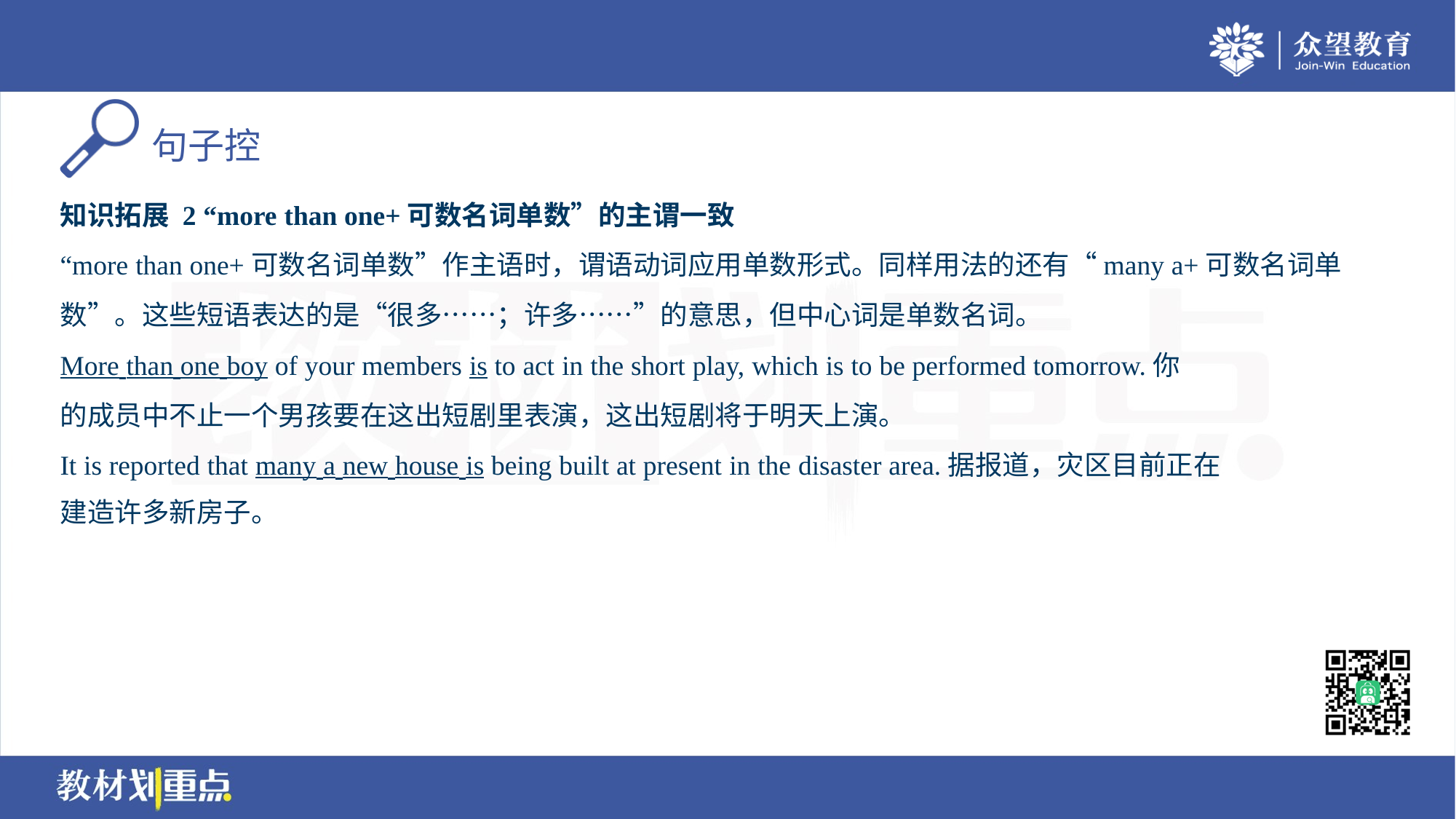

知识拓展 2 “more than one+可数名词单数”的主谓一致
“more than one+可数名词单数”作主语时，谓语动词应用单数形式。同样用法的还有“many a+可数名词单
数”。这些短语表达的是“很多……；许多……”的意思，但中心词是单数名词。
More than one boy of your members is to act in the short play, which is to be performed tomorrow.你
的成员中不止一个男孩要在这出短剧里表演，这出短剧将于明天上演。
It is reported that many a new house is being built at present in the disaster area.据报道，灾区目前正在
建造许多新房子。